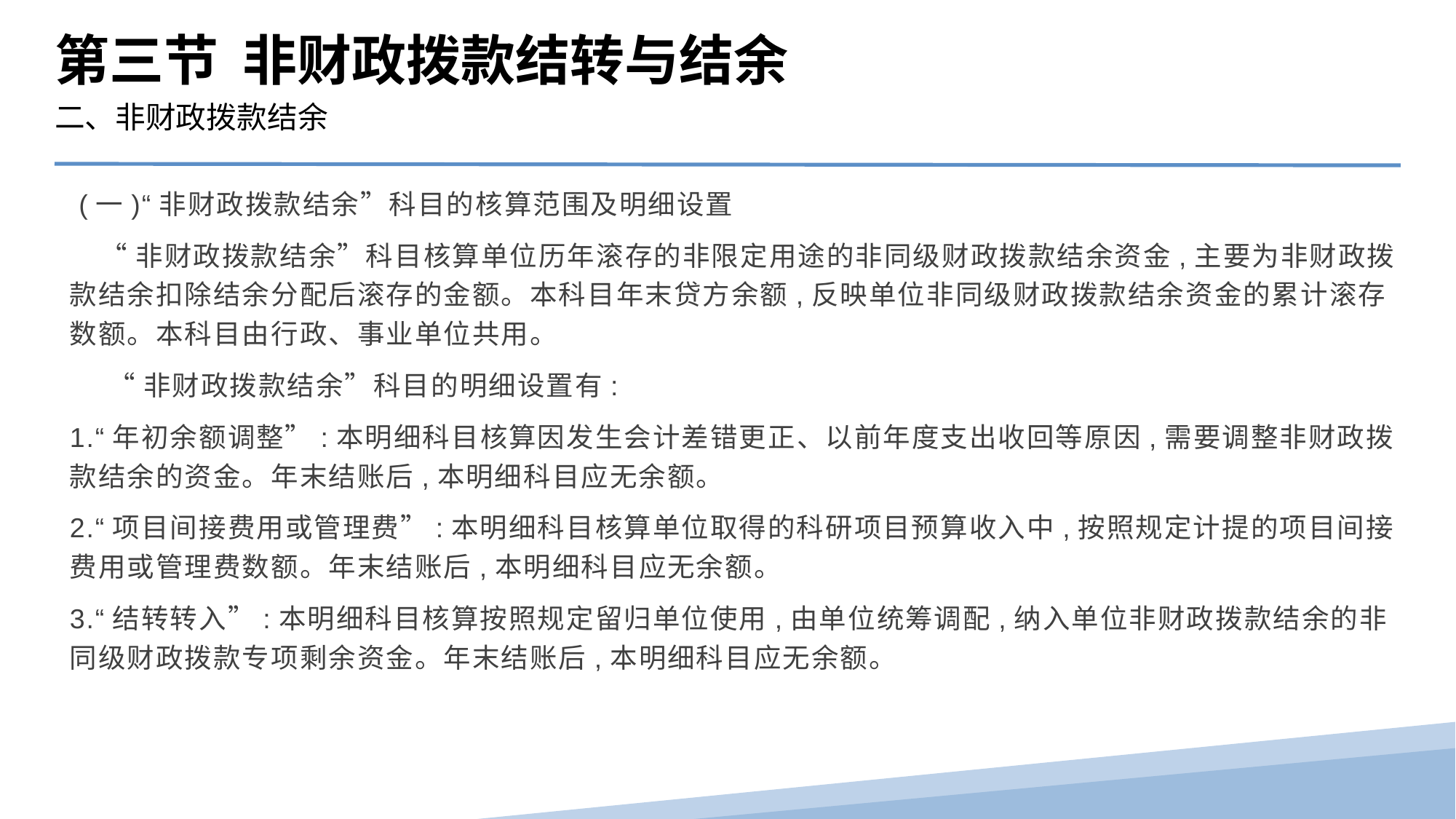

第三节  非财政拨款结转与结余
二、非财政拨款结余
 (一)“非财政拨款结余”科目的核算范围及明细设置
    “非财政拨款结余”科目核算单位历年滚存的非限定用途的非同级财政拨款结余资金,主要为非财政拨款结余扣除结余分配后滚存的金额。本科目年末贷方余额,反映单位非同级财政拨款结余资金的累计滚存数额。本科目由行政、事业单位共用。
     “非财政拨款结余”科目的明细设置有:
1.“年初余额调整”:本明细科目核算因发生会计差错更正、以前年度支出收回等原因,需要调整非财政拨款结余的资金。年末结账后,本明细科目应无余额。
2.“项目间接费用或管理费”:本明细科目核算单位取得的科研项目预算收入中,按照规定计提的项目间接费用或管理费数额。年末结账后,本明细科目应无余额。
3.“结转转入”:本明细科目核算按照规定留归单位使用,由单位统筹调配,纳入单位非财政拨款结余的非同级财政拨款专项剩余资金。年末结账后,本明细科目应无余额。